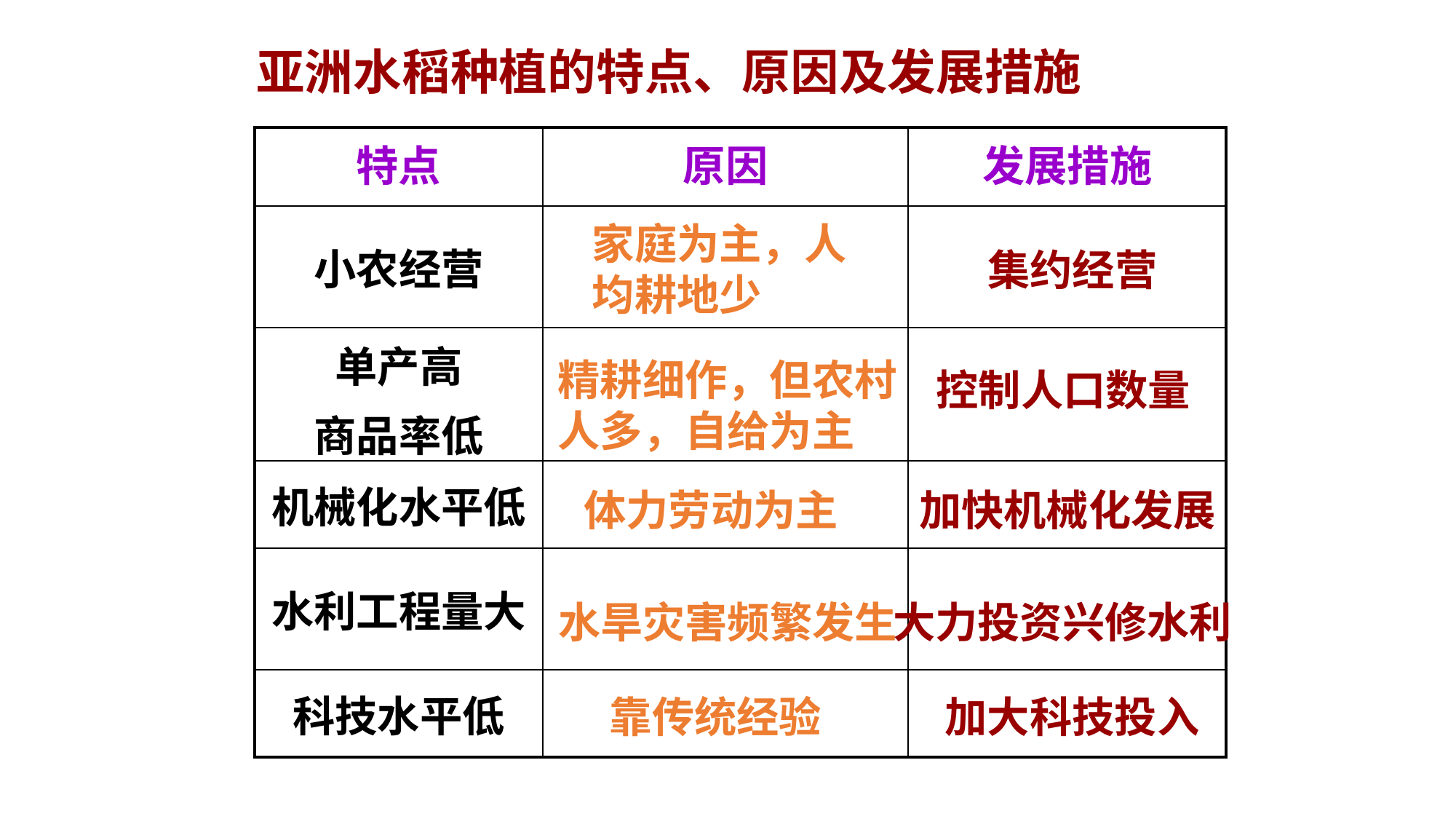

亚洲水稻种植的特点、原因及发展措施
| 特点 | 原因 | 发展措施 |
| --- | --- | --- |
| 小农经营 |  |  |
| 单产高 商品率低 |  |  |
| 机械化水平低 |  |  |
| 水利工程量大 |  |  |
| 科技水平低 |  |  |
家庭为主，人均耕地少
集约经营
精耕细作，但农村人多，自给为主
控制人口数量
体力劳动为主
加快机械化发展
水旱灾害频繁发生
大力投资兴修水利
靠传统经验
加大科技投入